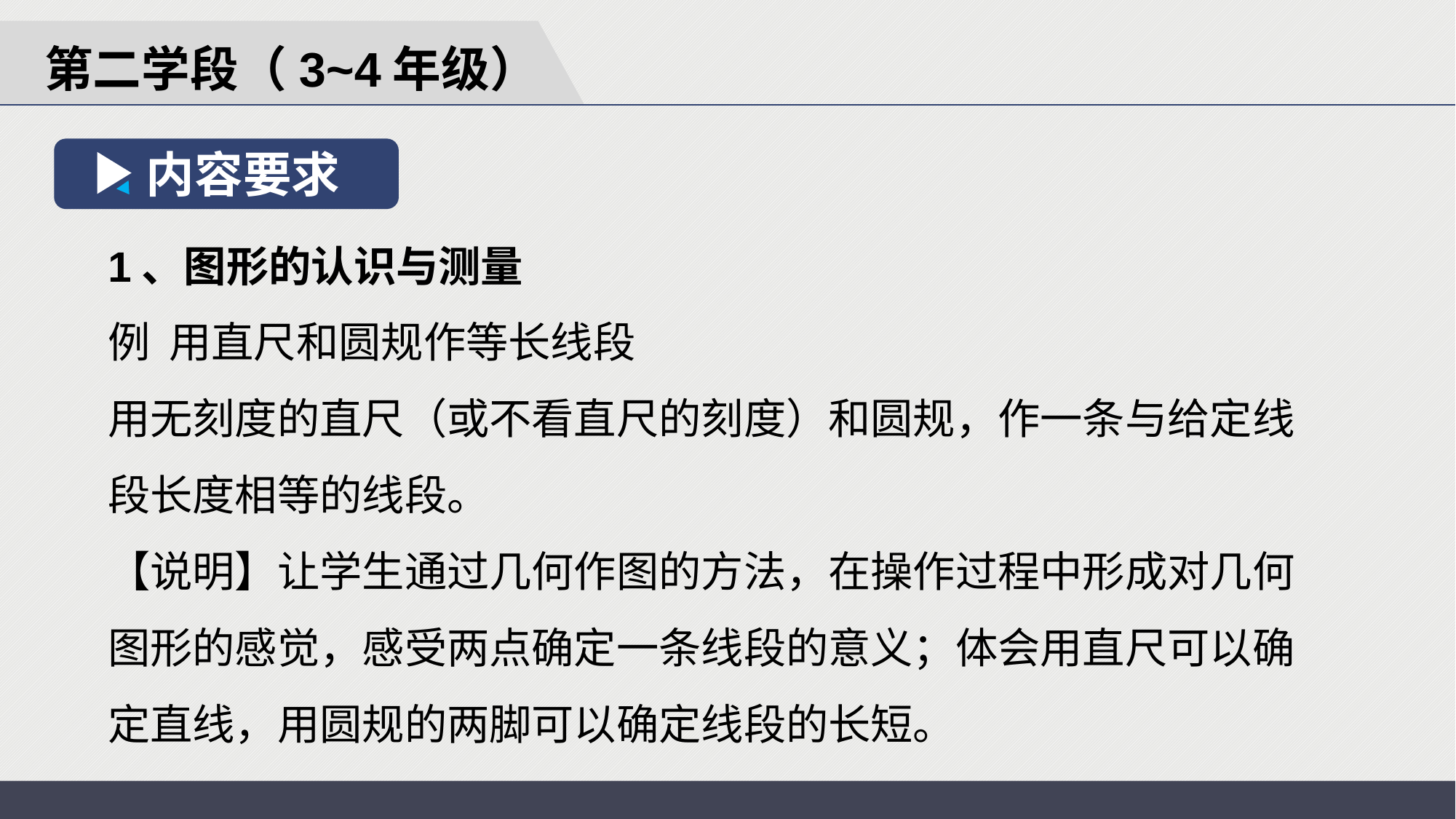

第二学段（3~4年级）
内容要求

1、图形的认识与测量
例  用直尺和圆规作等长线段
用无刻度的直尺（或不看直尺的刻度）和圆规，作一条与给定线段长度相等的线段。
【说明】让学生通过几何作图的方法，在操作过程中形成对几何图形的感觉，感受两点确定一条线段的意义；体会用直尺可以确定直线，用圆规的两脚可以确定线段的长短。